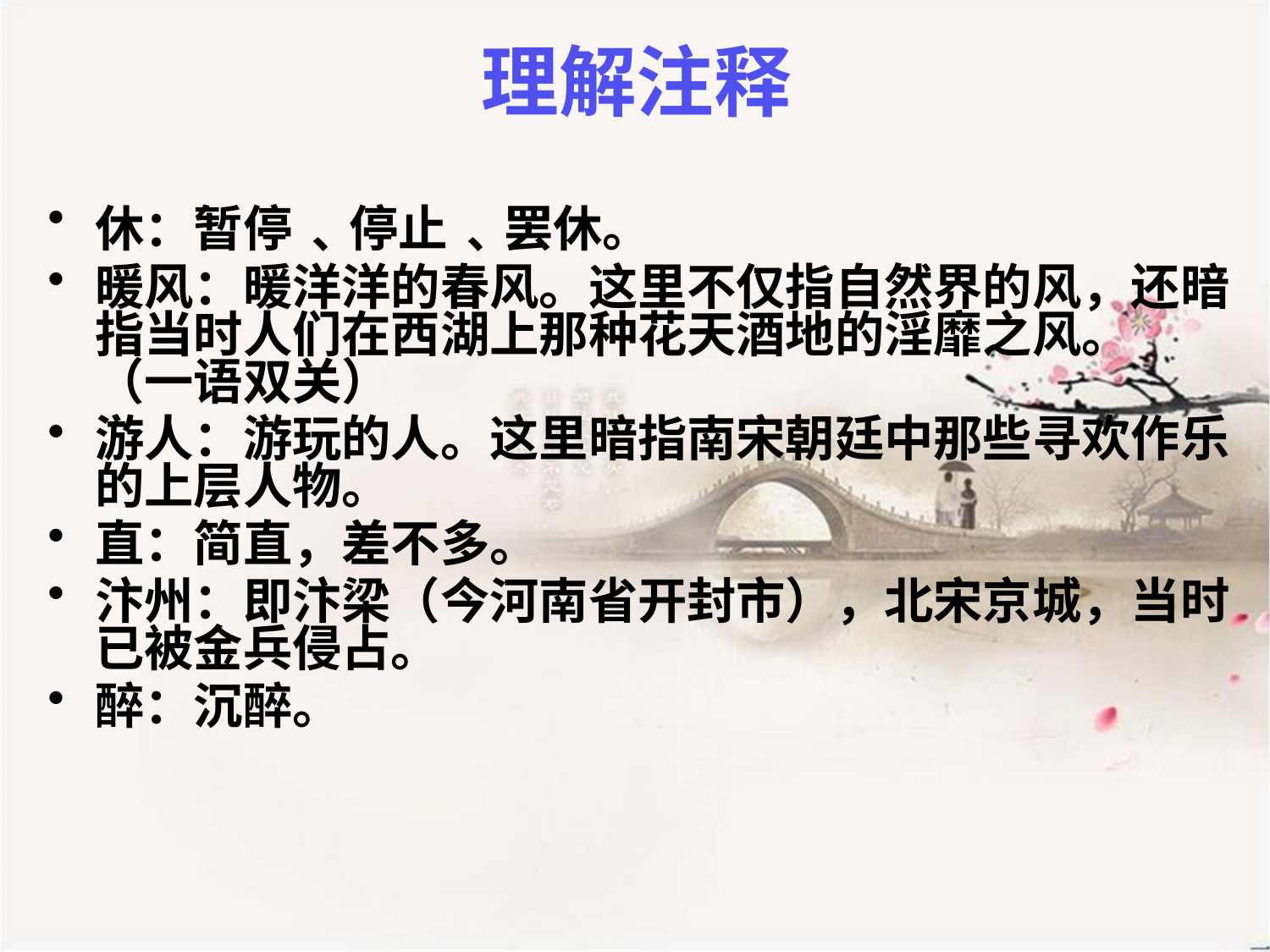

# 理解注释

休：暂停﹑停止﹑罢休。
暖风：暖洋洋的春风。这里不仅指自然界的风，还暗指当时人们在西湖上那种花天酒地的淫靡之风。 （一语双关）
游人：游玩的人。这里暗指南宋朝廷中那些寻欢作乐的上层人物。
直：简直，差不多。
汴州：即汴梁（今河南省开封市），北宋京城，当时已被金兵侵占。
醉：沉醉。